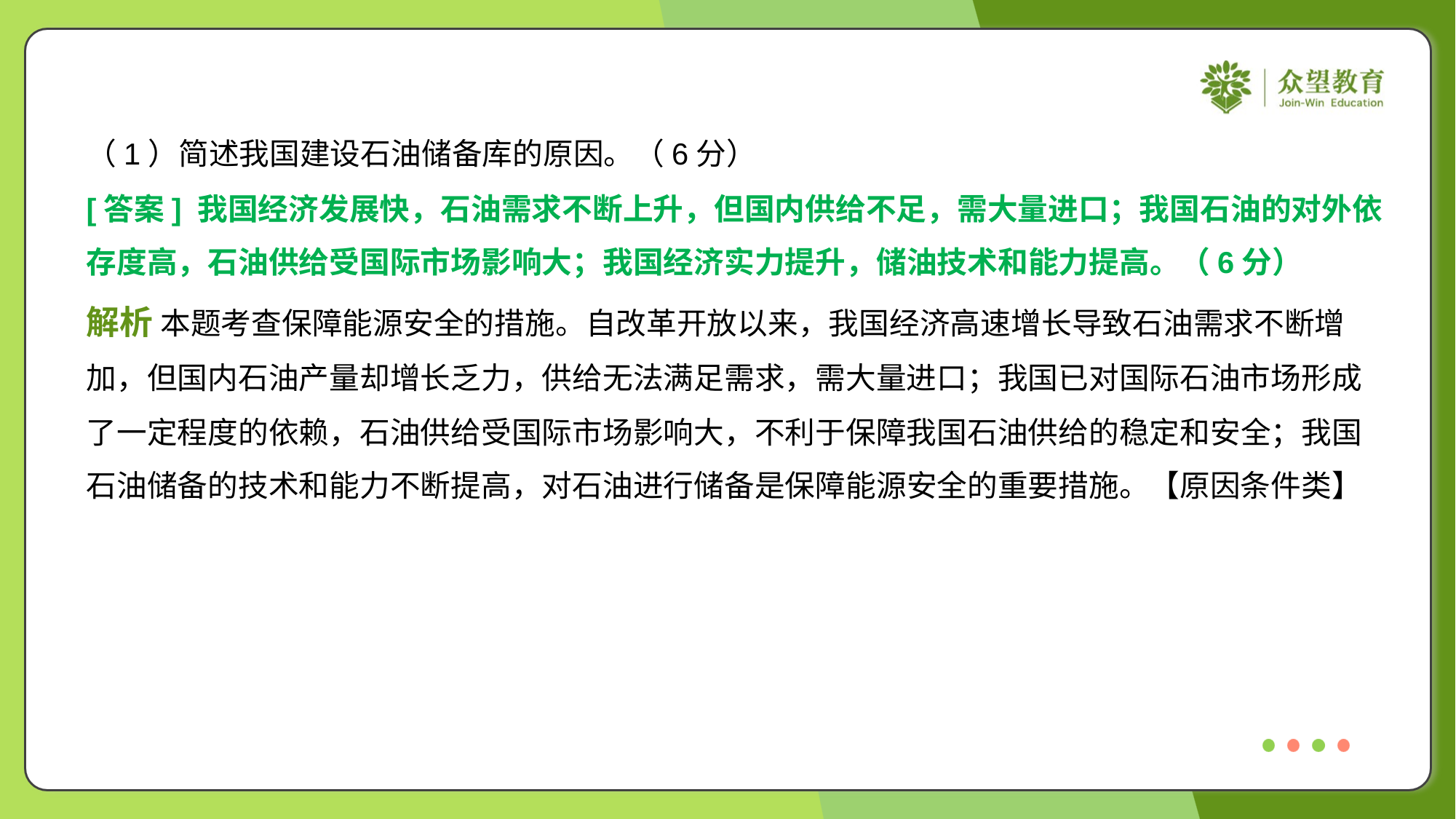

（1）简述我国建设石油储备库的原因。（6分）
[答案] 我国经济发展快，石油需求不断上升，但国内供给不足，需大量进口；我国石油的对外依
存度高，石油供给受国际市场影响大；我国经济实力提升，储油技术和能力提高。（6分）
解析 本题考查保障能源安全的措施。自改革开放以来，我国经济高速增长导致石油需求不断增
加，但国内石油产量却增长乏力，供给无法满足需求，需大量进口；我国已对国际石油市场形成
了一定程度的依赖，石油供给受国际市场影响大，不利于保障我国石油供给的稳定和安全；我国
石油储备的技术和能力不断提高，对石油进行储备是保障能源安全的重要措施。【原因条件类】